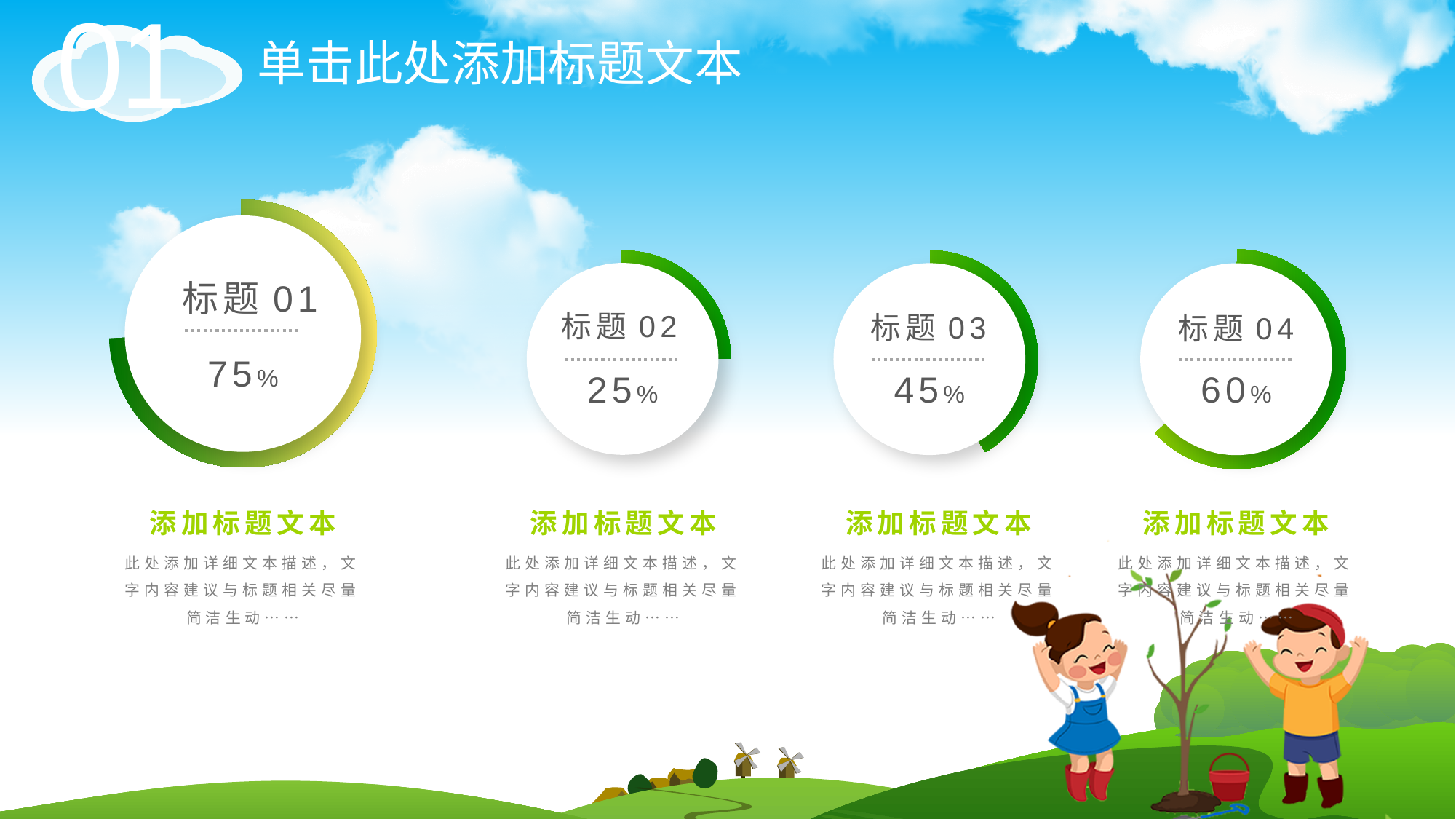

01
单击此处添加标题文本

标题01
标题02
标题03
标题04
75%
25%
60%
45%
添加标题文本
此处添加详细文本描述，文字内容建议与标题相关尽量简洁生动……
添加标题文本
此处添加详细文本描述，文字内容建议与标题相关尽量简洁生动……
添加标题文本
此处添加详细文本描述，文字内容建议与标题相关尽量简洁生动……
添加标题文本
此处添加详细文本描述，文字内容建议与标题相关尽量简洁生动……